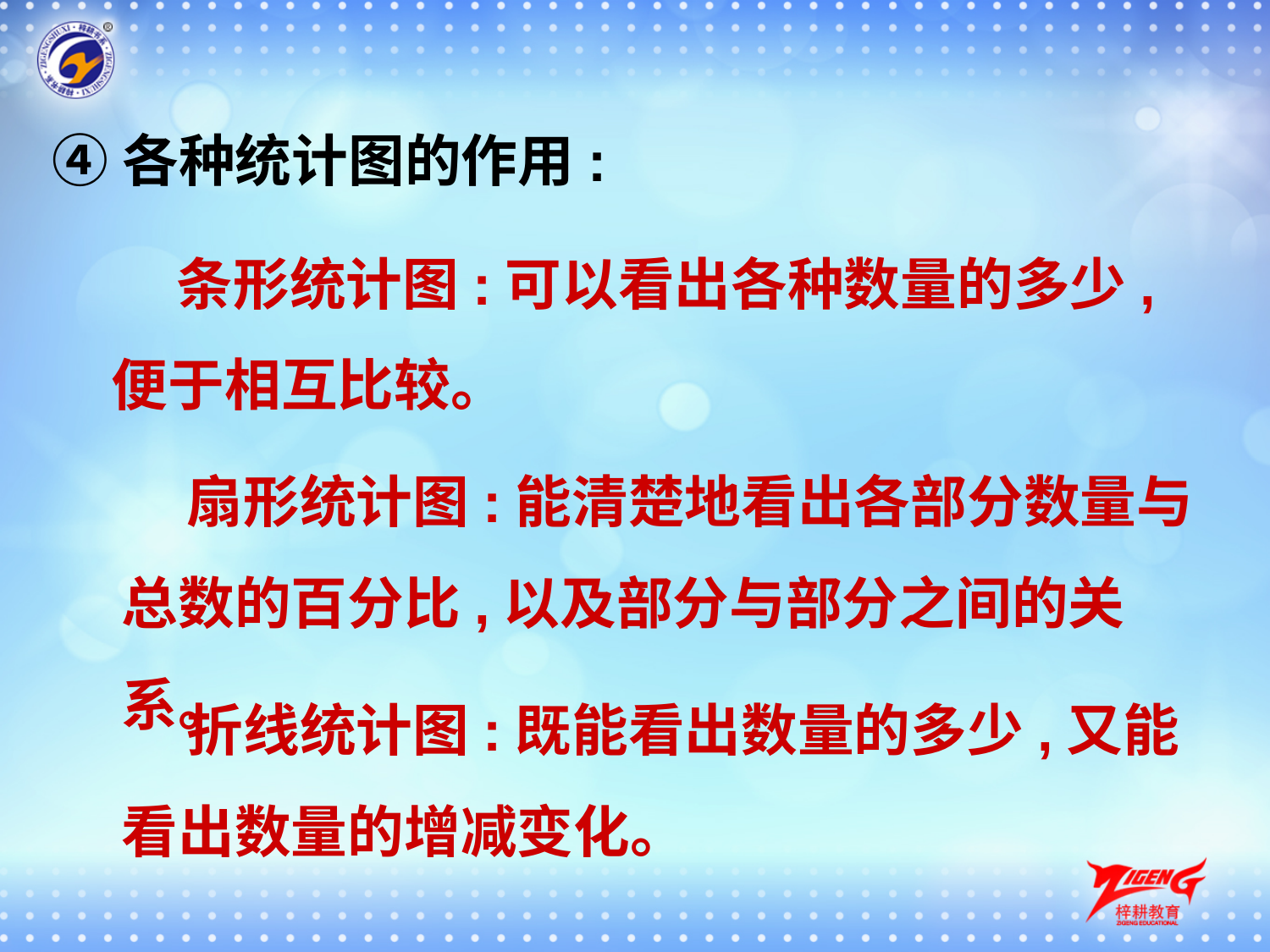

④各种统计图的作用:
    条形统计图:可以看出各种数量的多少,便于相互比较。
    扇形统计图:能清楚地看出各部分数量与总数的百分比,以及部分与部分之间的关系。
    折线统计图:既能看出数量的多少,又能看出数量的增减变化。